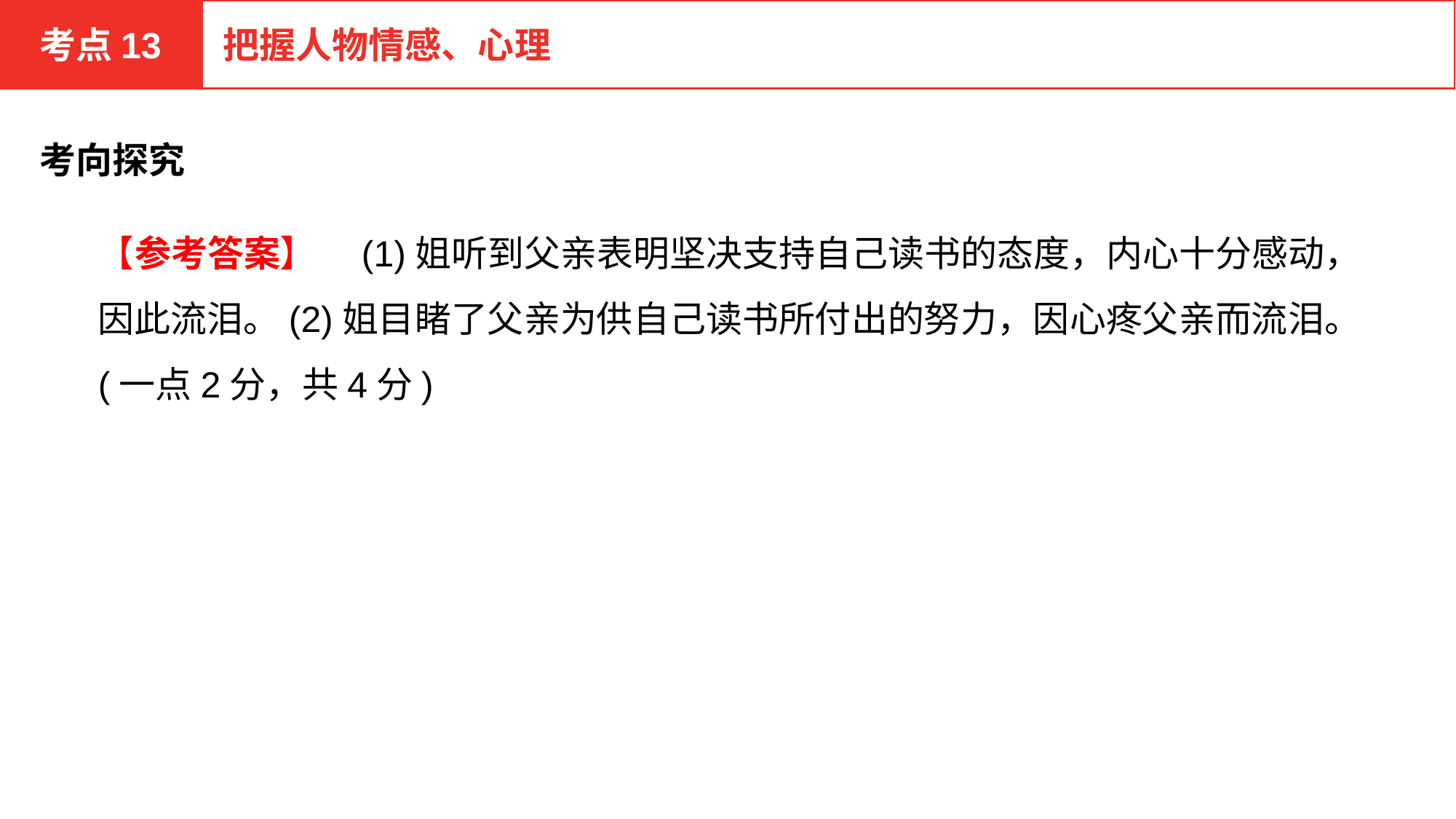

考点13
把握人物情感、心理
考向探究

【参考答案】　(1)姐听到父亲表明坚决支持自己读书的态度，内心十分感动，因此流泪。(2)姐目睹了父亲为供自己读书所付出的努力，因心疼父亲而流泪。(一点2分，共4分)